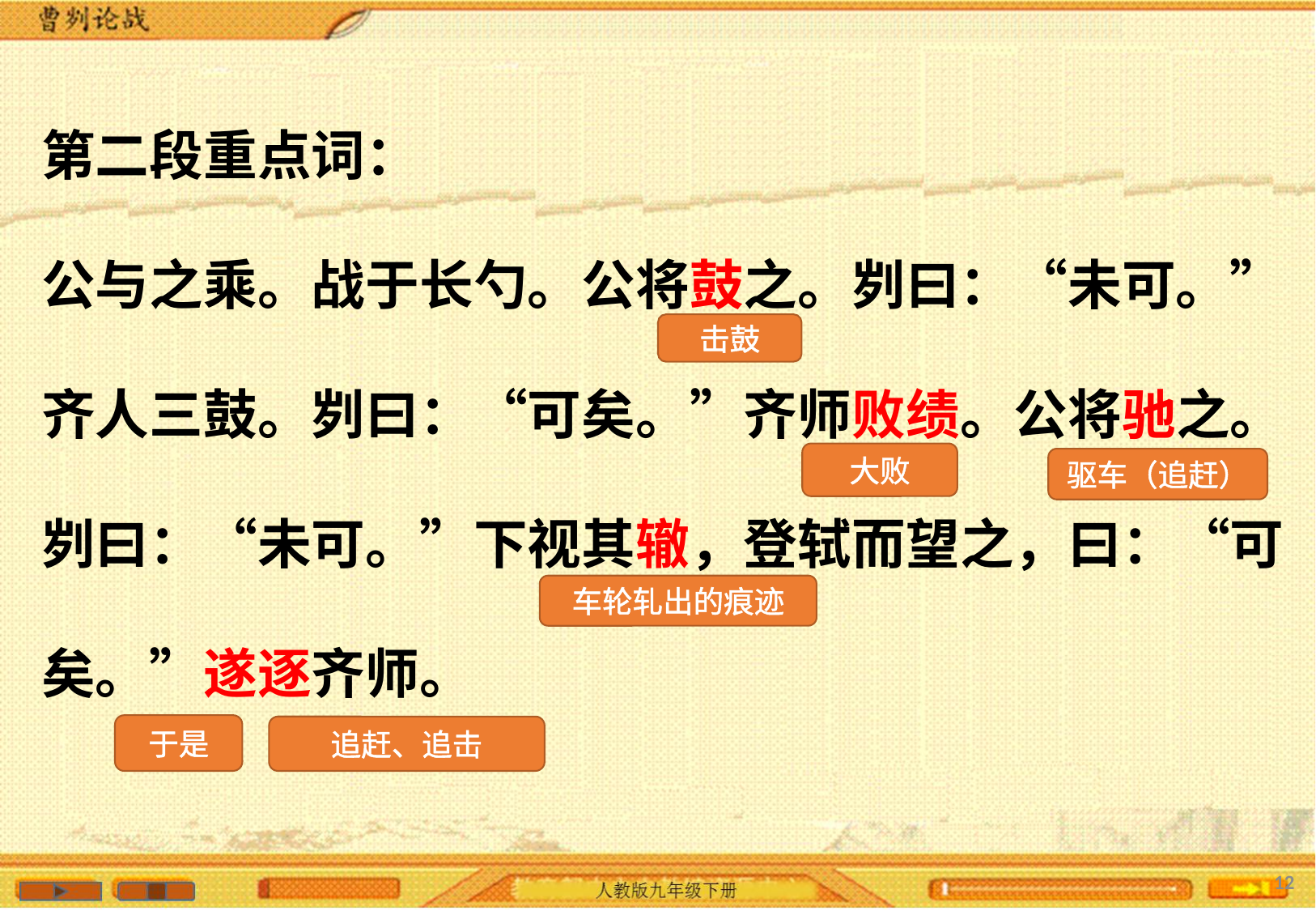

第二段重点词：

公与之乘。战于长勺。公将鼓之。刿曰：“未可。”

齐人三鼓。刿曰：“可矣。”齐师败绩。公将驰之。

刿曰：“未可。”下视其辙，登轼而望之，曰：“可

矣。”遂逐齐师。

击鼓
大败
驱车（追赶）
车轮轧出的痕迹
于是
追赶、追击
12